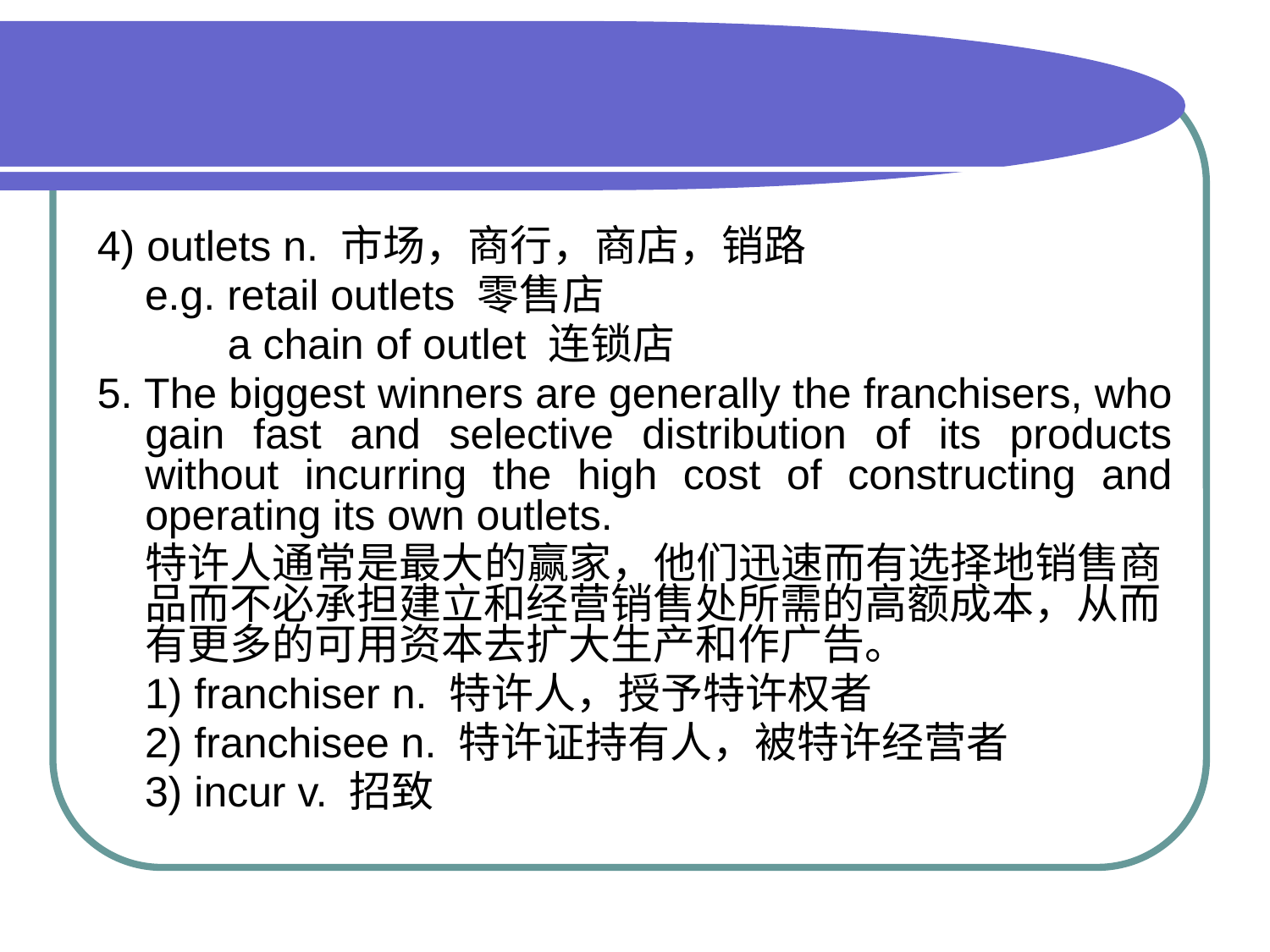

#
4) outlets n. 市场，商行，商店，销路
    e.g. retail outlets 零售店
           a chain of outlet 连锁店
5. The biggest winners are generally the franchisers, who gain fast and selective distribution of its products without incurring the high cost of constructing and operating its own outlets.
    特许人通常是最大的赢家，他们迅速而有选择地销售商品而不必承担建立和经营销售处所需的高额成本，从而有更多的可用资本去扩大生产和作广告。
    1) franchiser n. 特许人，授予特许权者
    2) franchisee n. 特许证持有人，被特许经营者
    3) incur v. 招致